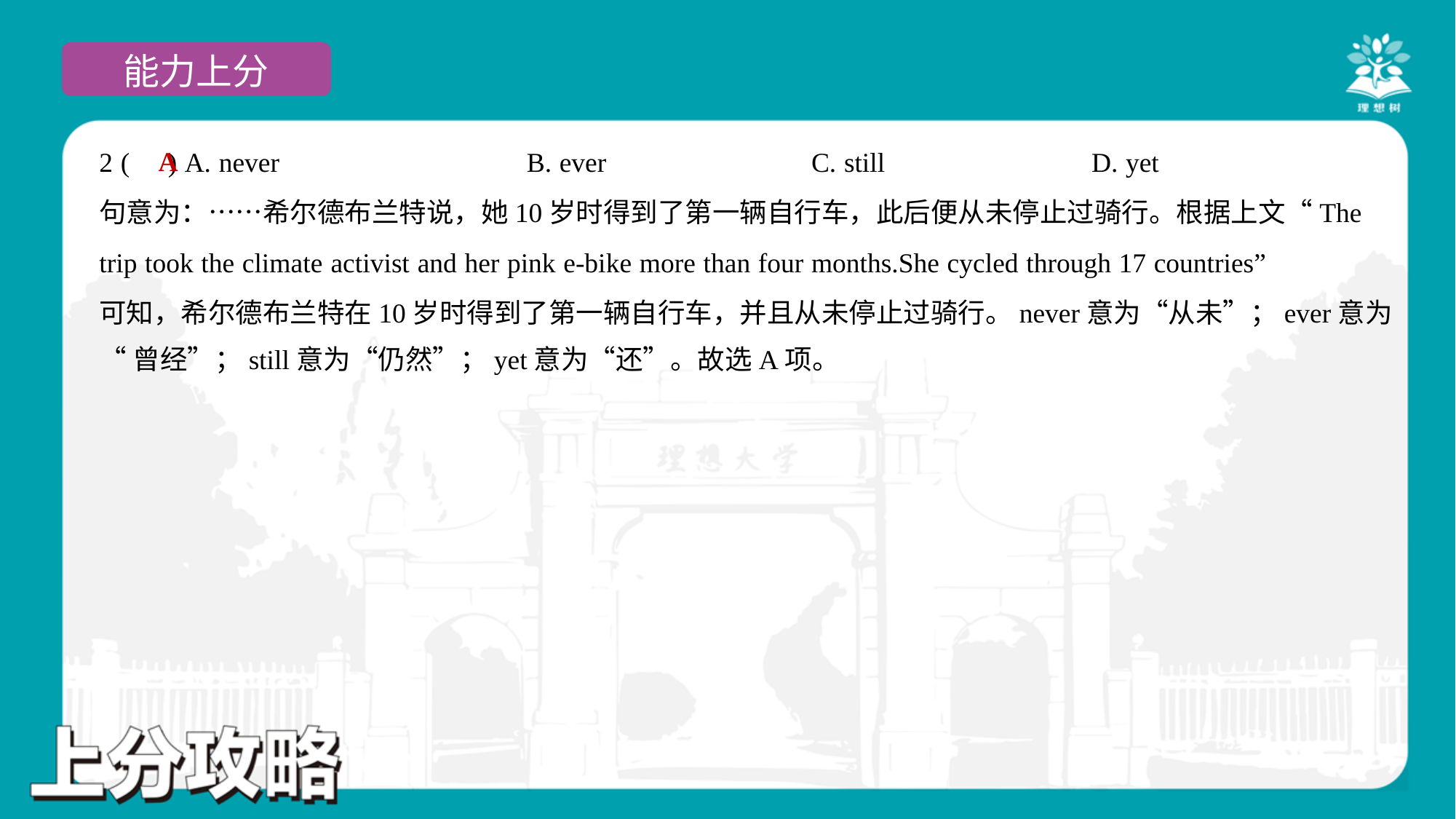

A
2 (     ) A. never	B. ever	C. still	D. yet
句意为：……希尔德布兰特说，她10岁时得到了第一辆自行车，此后便从未停止过骑行。根据上文“The
trip took the climate activist and her pink e-bike more than four months.She cycled through 17 countries”
可知，希尔德布兰特在10岁时得到了第一辆自行车，并且从未停止过骑行。never意为“从未”；ever意为
“曾经”；still意为“仍然”；yet意为“还”。故选A项。